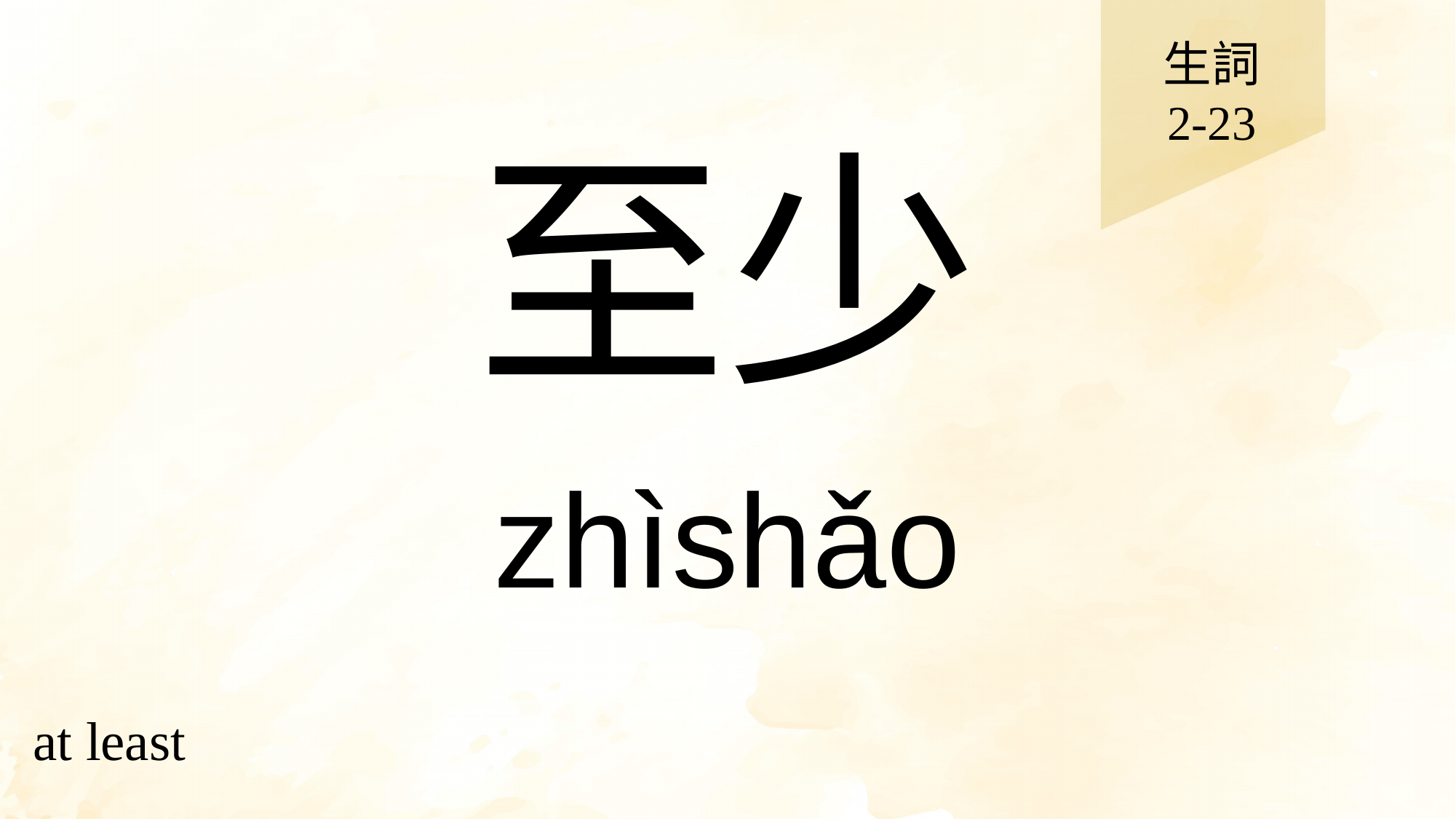

生詞
2-23
# 至少
zhìshǎo
at least